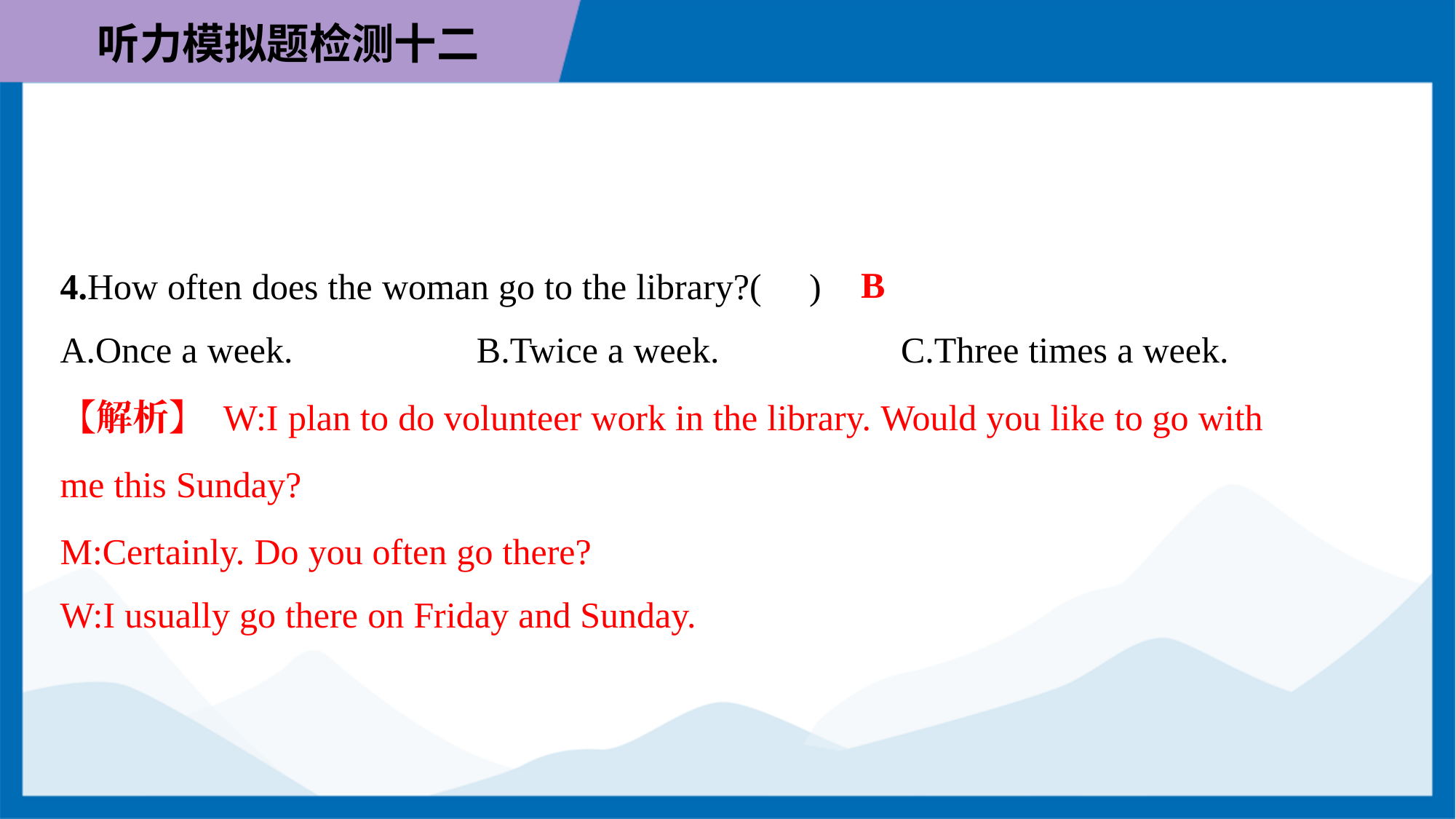

B
4.How often does the woman go to the library?(     )
A.Once a week.	B.Twice a week.	C.Three times a week.
【解析】 W:I plan to do volunteer work in the library. Would you like to go with
me this Sunday?
M:Certainly. Do you often go there?
W:I usually go there on Friday and Sunday.